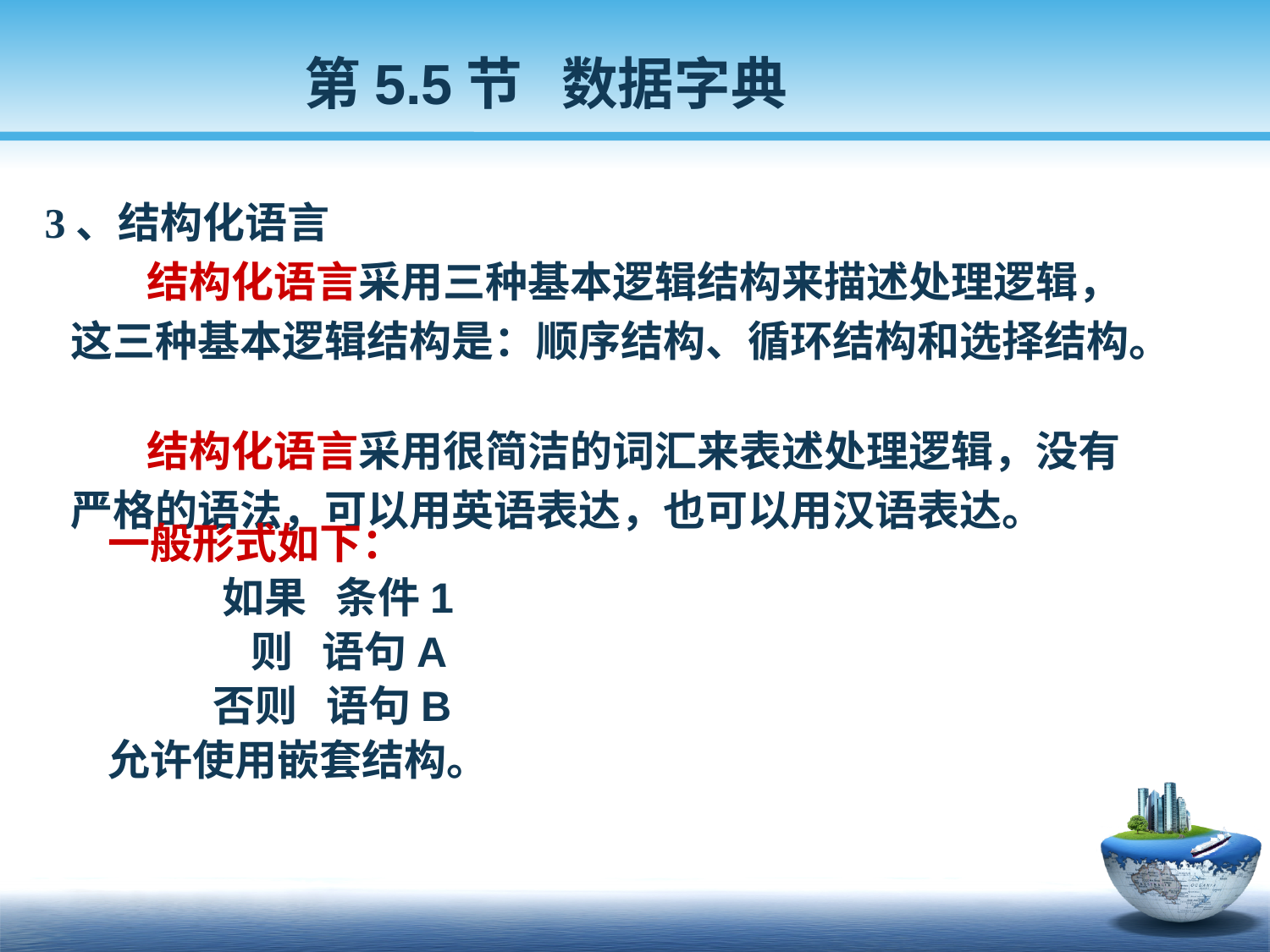

第5.5节   数据字典
   3、结构化语言
             结构化语言采用三种基本逻辑结构来描述处理逻辑，
     这三种基本逻辑结构是：顺序结构、循环结构和选择结构。
             结构化语言采用很简洁的词汇来表述处理逻辑，没有
     严格的语法，可以用英语表达，也可以用汉语表达。

一般形式如下：
           如果   条件1
              则   语句A
          否则   语句B
允许使用嵌套结构。